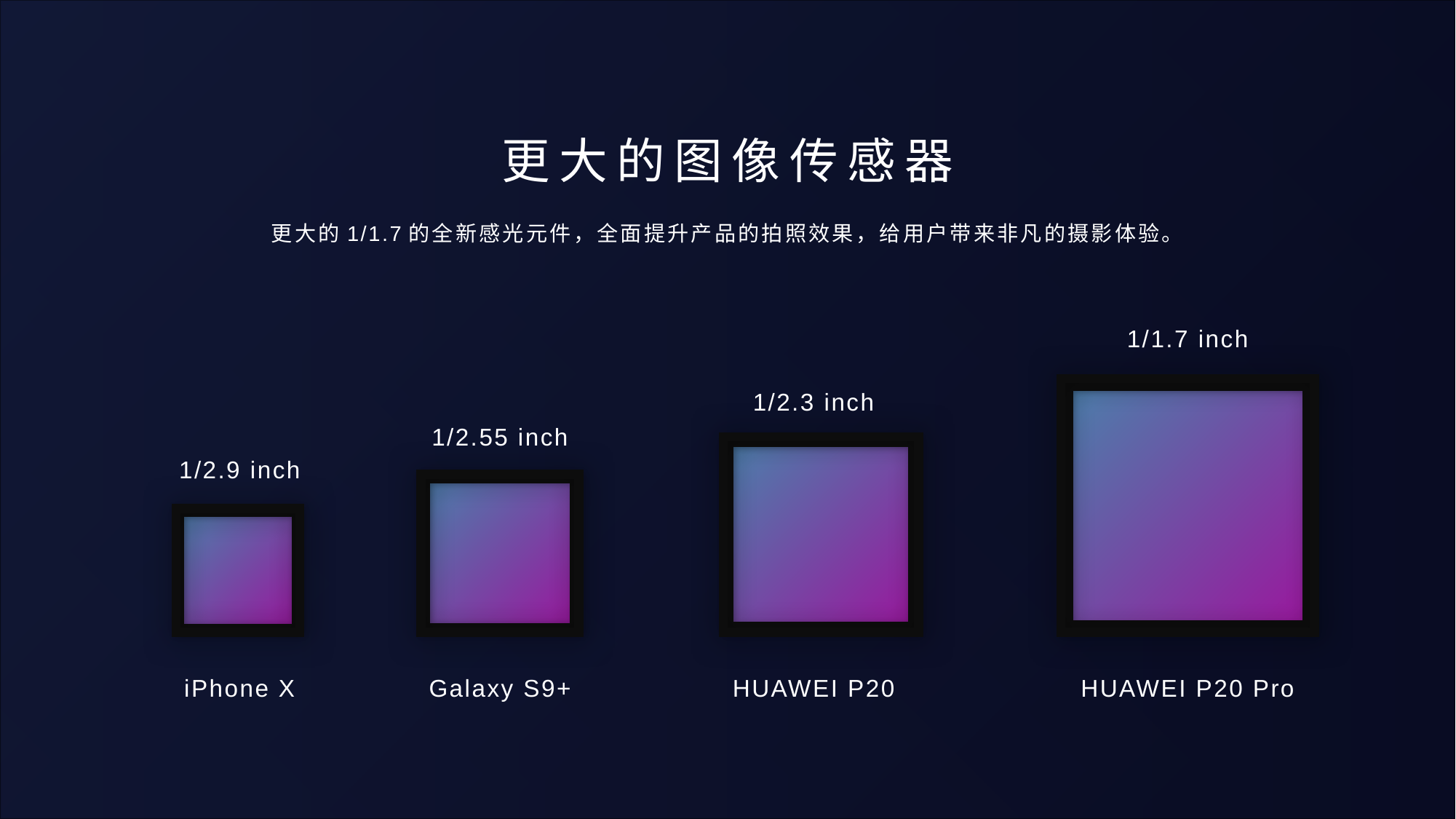

更大的图像传感器
更大的1/1.7的全新感光元件，全面提升产品的拍照效果，给用户带来非凡的摄影体验。
1/1.7 inch

1/2.3 inch
1/2.55 inch

1/2.9 inch

iPhone X
Galaxy S9+
HUAWEI P20
HUAWEI P20 Pro